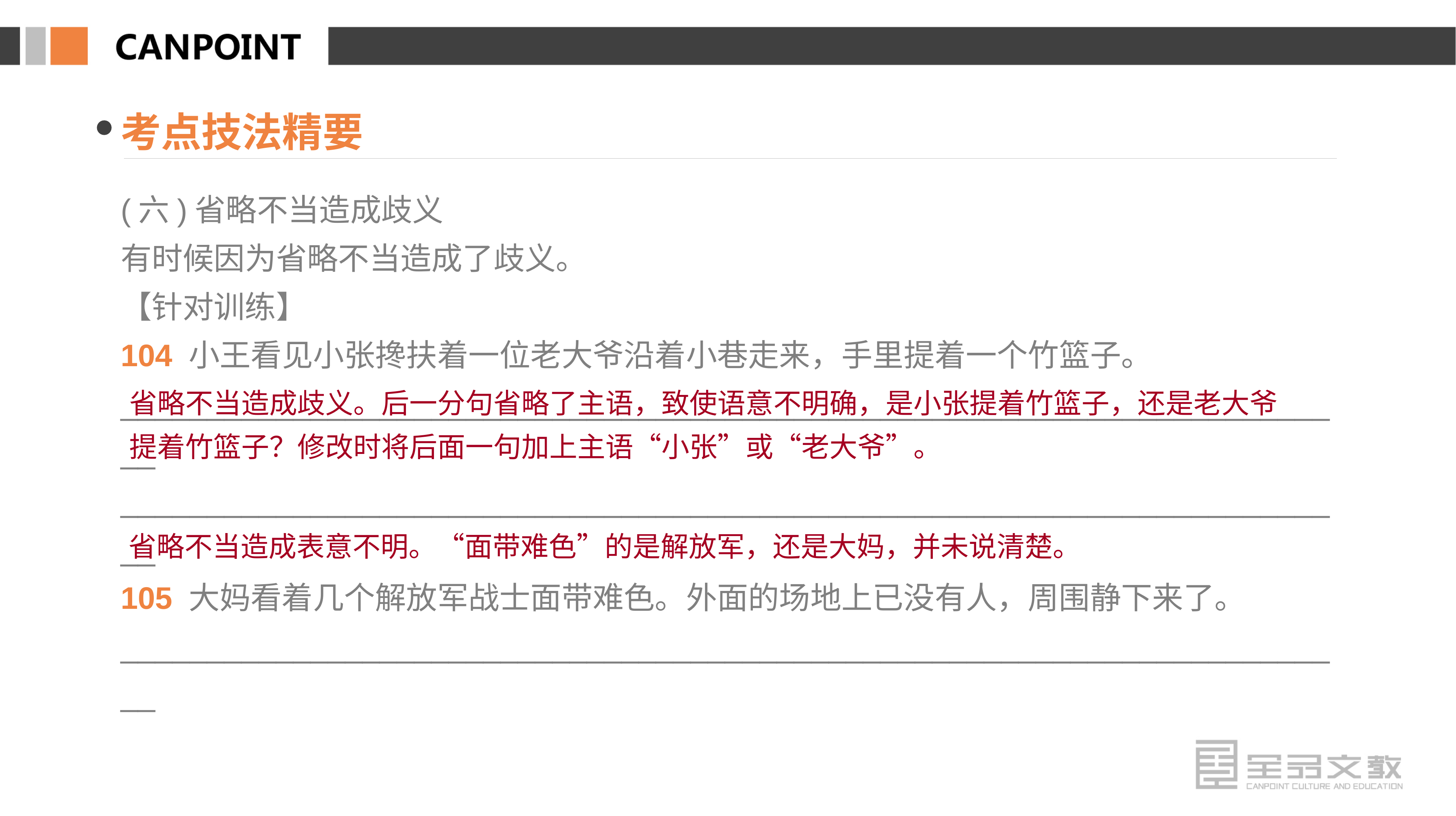

考点技法精要

(六)省略不当造成歧义
有时候因为省略不当造成了歧义。
【针对训练】
104 小王看见小张搀扶着一位老大爷沿着小巷走来，手里提着一个竹篮子。
________________________________________________________________________
________________________________________________________________________
105 大妈看着几个解放军战士面带难色。外面的场地上已没有人，周围静下来了。
________________________________________________________________________
省略不当造成歧义。后一分句省略了主语，致使语意不明确，是小张提着竹篮子，还是老大爷提着竹篮子？修改时将后面一句加上主语“小张”或“老大爷”。
省略不当造成表意不明。“面带难色”的是解放军，还是大妈，并未说清楚。